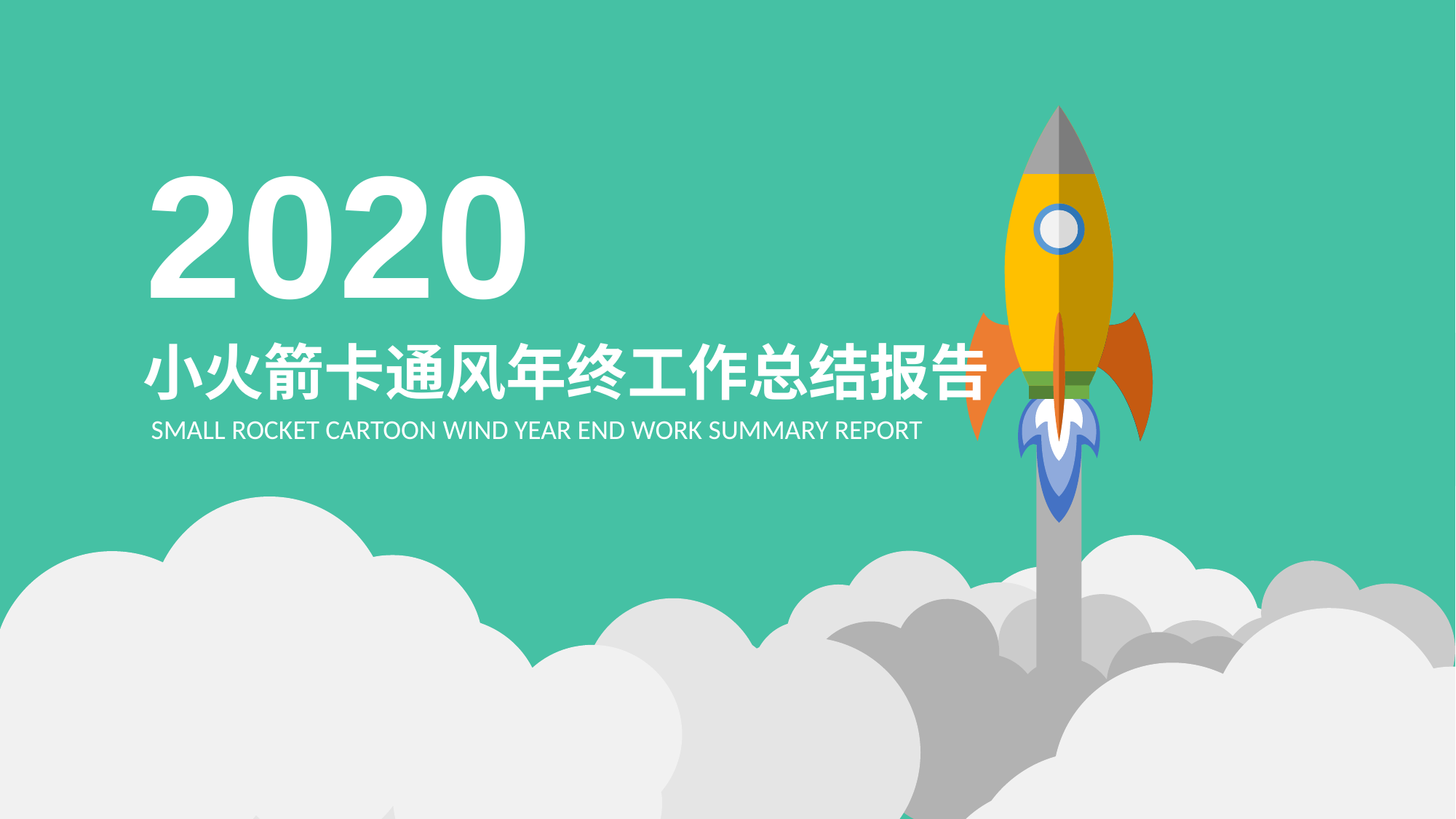

2020

小火箭卡通风年终工作总结报告

SMALL ROCKET CARTOON WIND YEAR END WORK SUMMARY REPORT